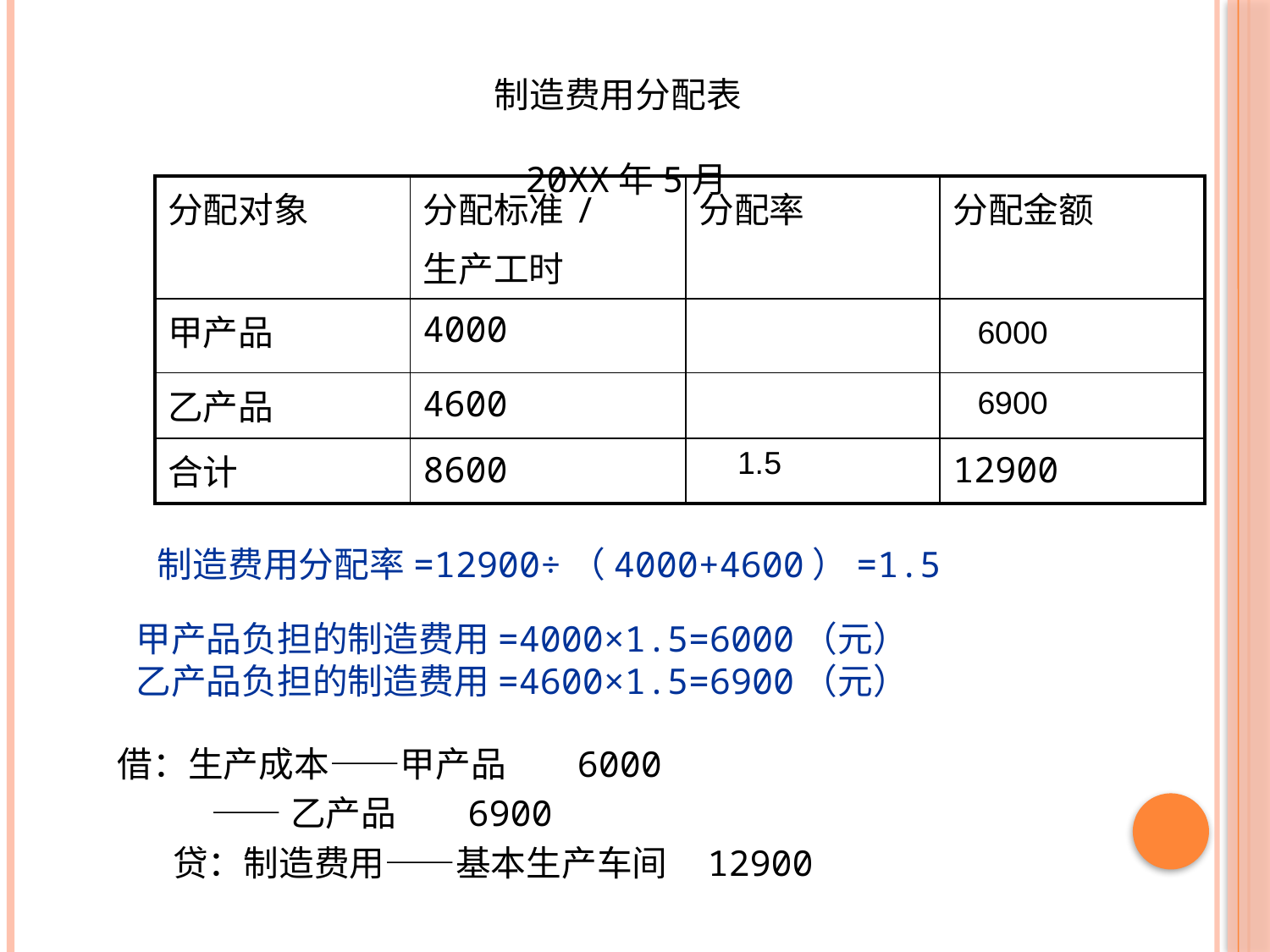

制造费用分配表                                             20XX年5月

| 分配对象 | 分配标准/ 生产工时 | 分配率 | 分配金额 |
| --- | --- | --- | --- |
| 甲产品 | 4000 |  |  |
| 乙产品 | 4600 |  |  |
| 合计 | 8600 |  | 12900 |
6000
6900
1.5
制造费用分配率=12900÷（4000+4600）=1.5
甲产品负担的制造费用=4000×1.5=6000（元）
乙产品负担的制造费用=4600×1.5=6900（元）
借：生产成本——甲产品        6000
            ——乙产品        6900
      贷：制造费用——基本生产车间    12900